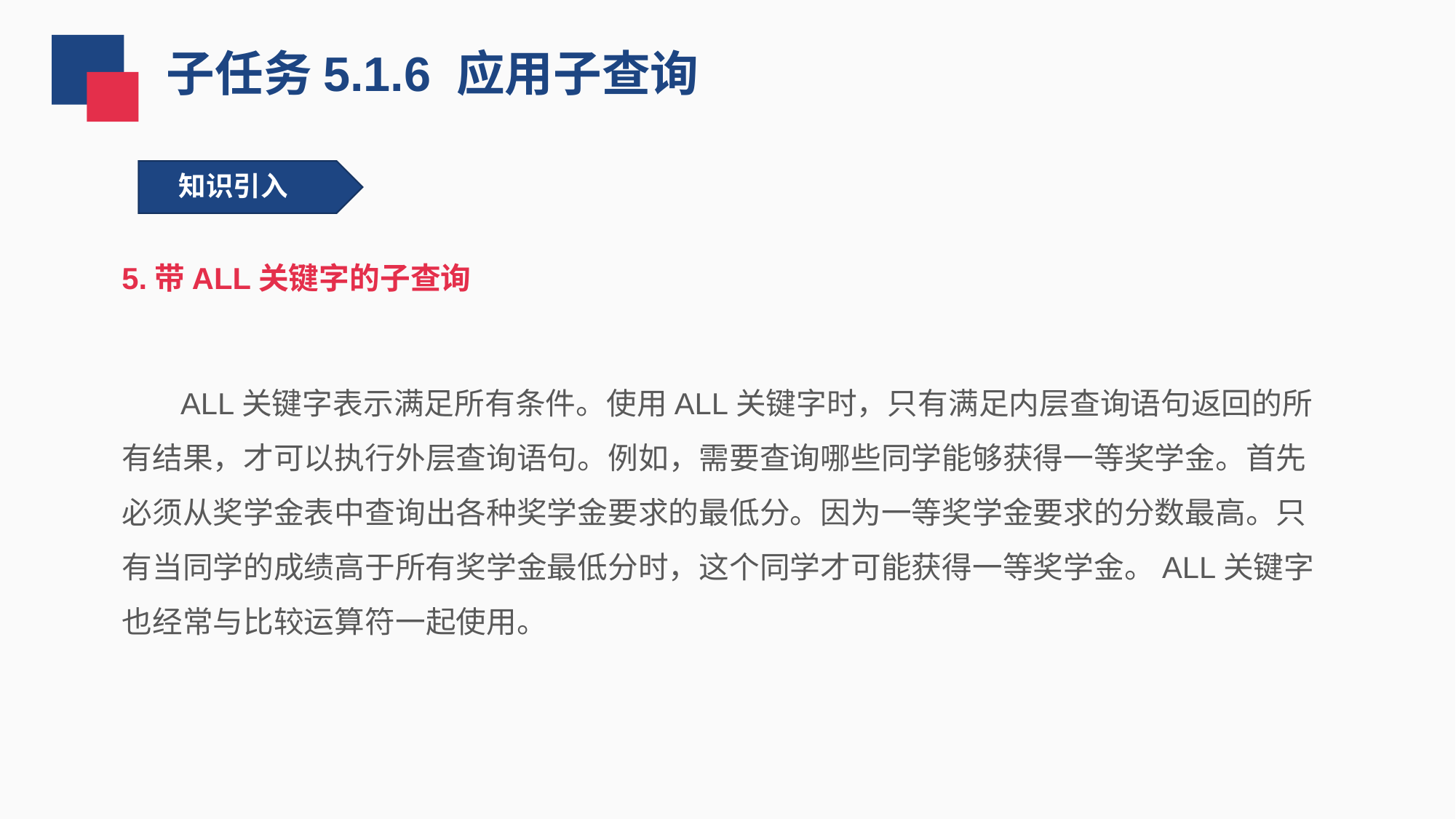

子任务5.1.6 应用子查询

知识引入
5.带ALL关键字的子查询
       ALL关键字表示满足所有条件。使用ALL关键字时，只有满足内层查询语句返回的所有结果，才可以执行外层查询语句。例如，需要查询哪些同学能够获得一等奖学金。首先必须从奖学金表中查询出各种奖学金要求的最低分。因为一等奖学金要求的分数最高。只有当同学的成绩高于所有奖学金最低分时，这个同学才可能获得一等奖学金。ALL关键字也经常与比较运算符一起使用。